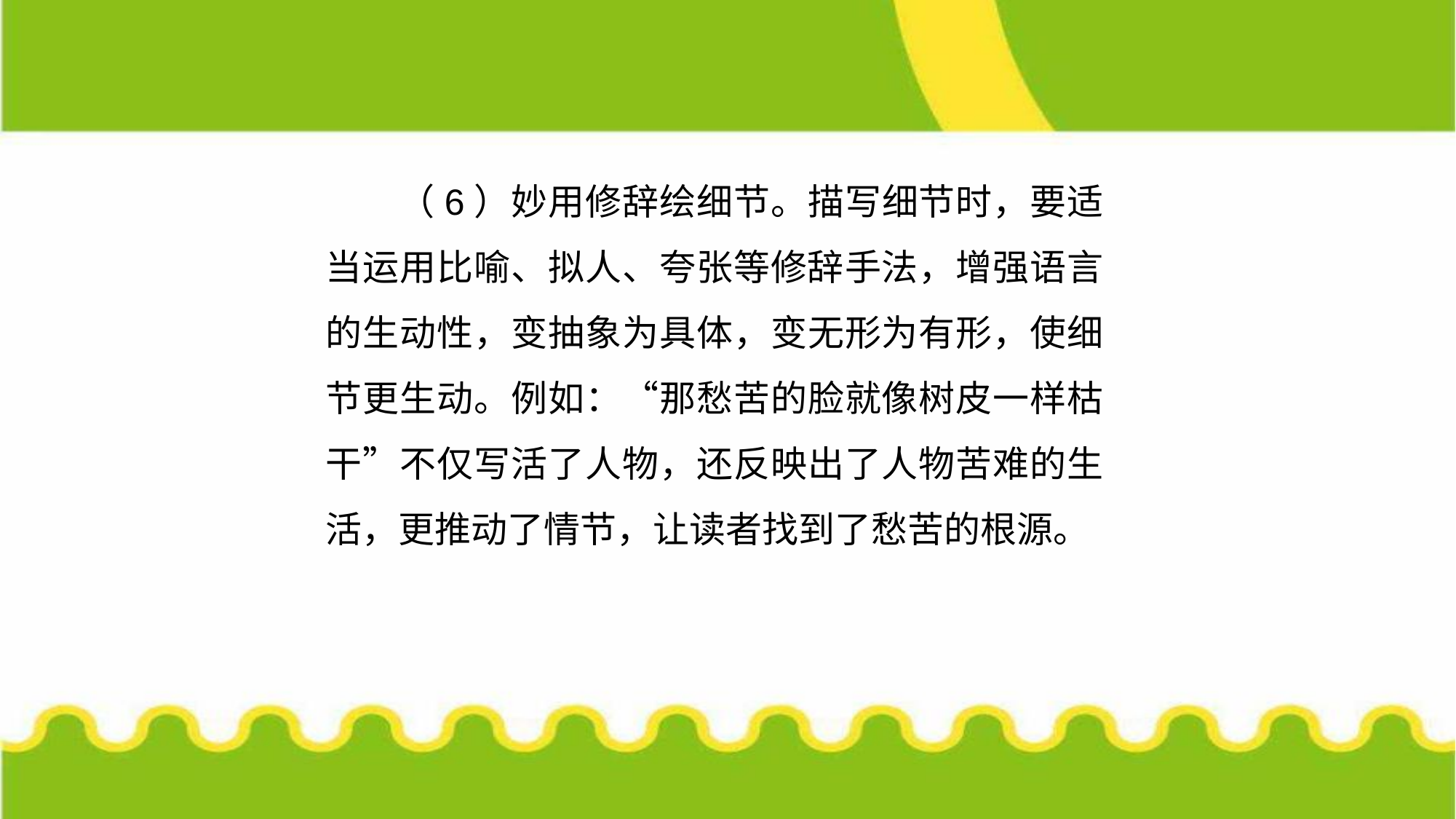

（6）妙用修辞绘细节。描写细节时，要适当运用比喻、拟人、夸张等修辞手法，增强语言的生动性，变抽象为具体，变无形为有形，使细节更生动。例如：“那愁苦的脸就像树皮一样枯干”不仅写活了人物，还反映出了人物苦难的生活，更推动了情节，让读者找到了愁苦的根源。